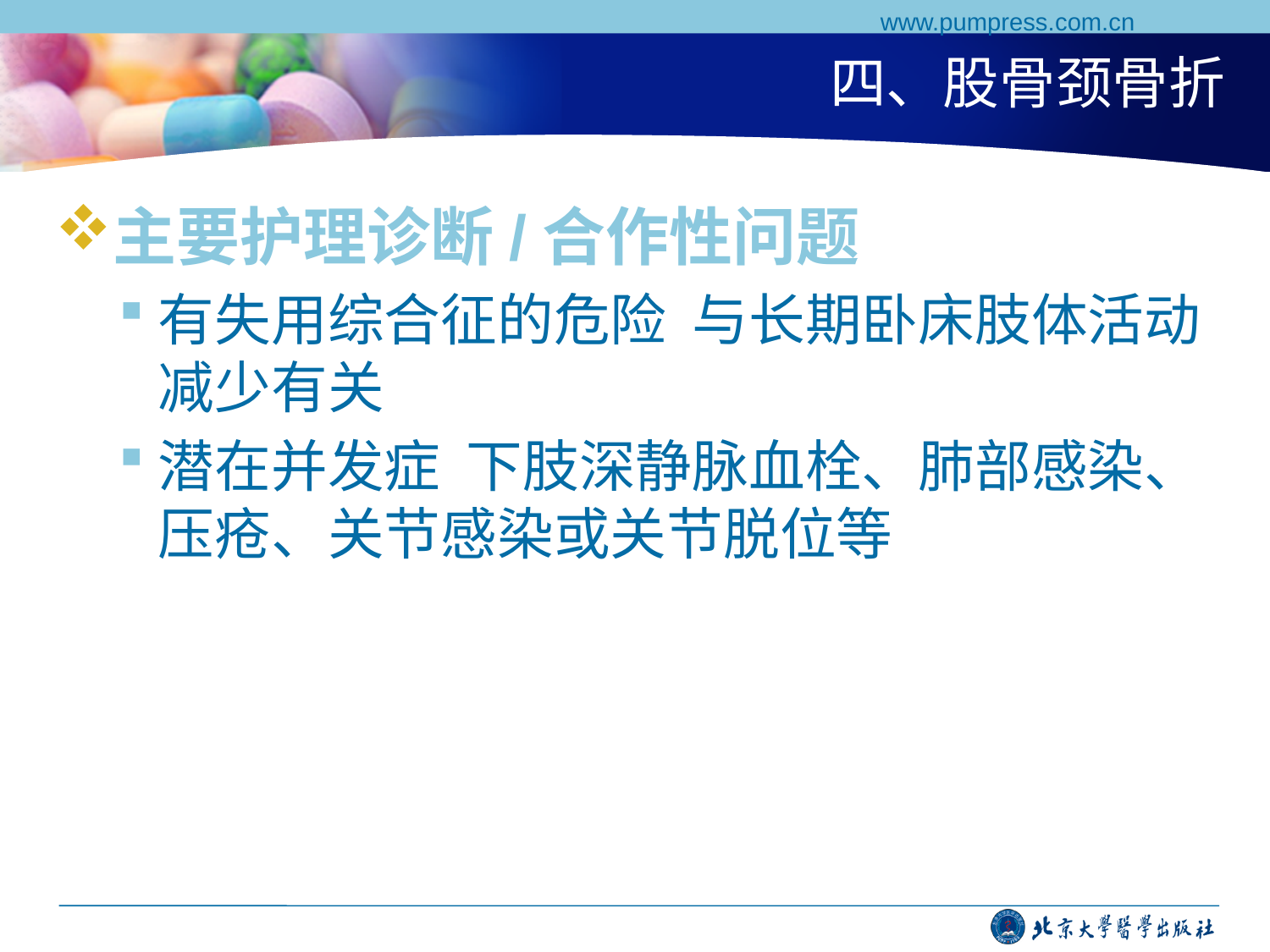

www.pumpress.com.cn
# 四、股骨颈骨折
主要护理诊断/合作性问题
有失用综合征的危险  与长期卧床肢体活动减少有关
潜在并发症  下肢深静脉血栓、肺部感染、压疮、关节感染或关节脱位等